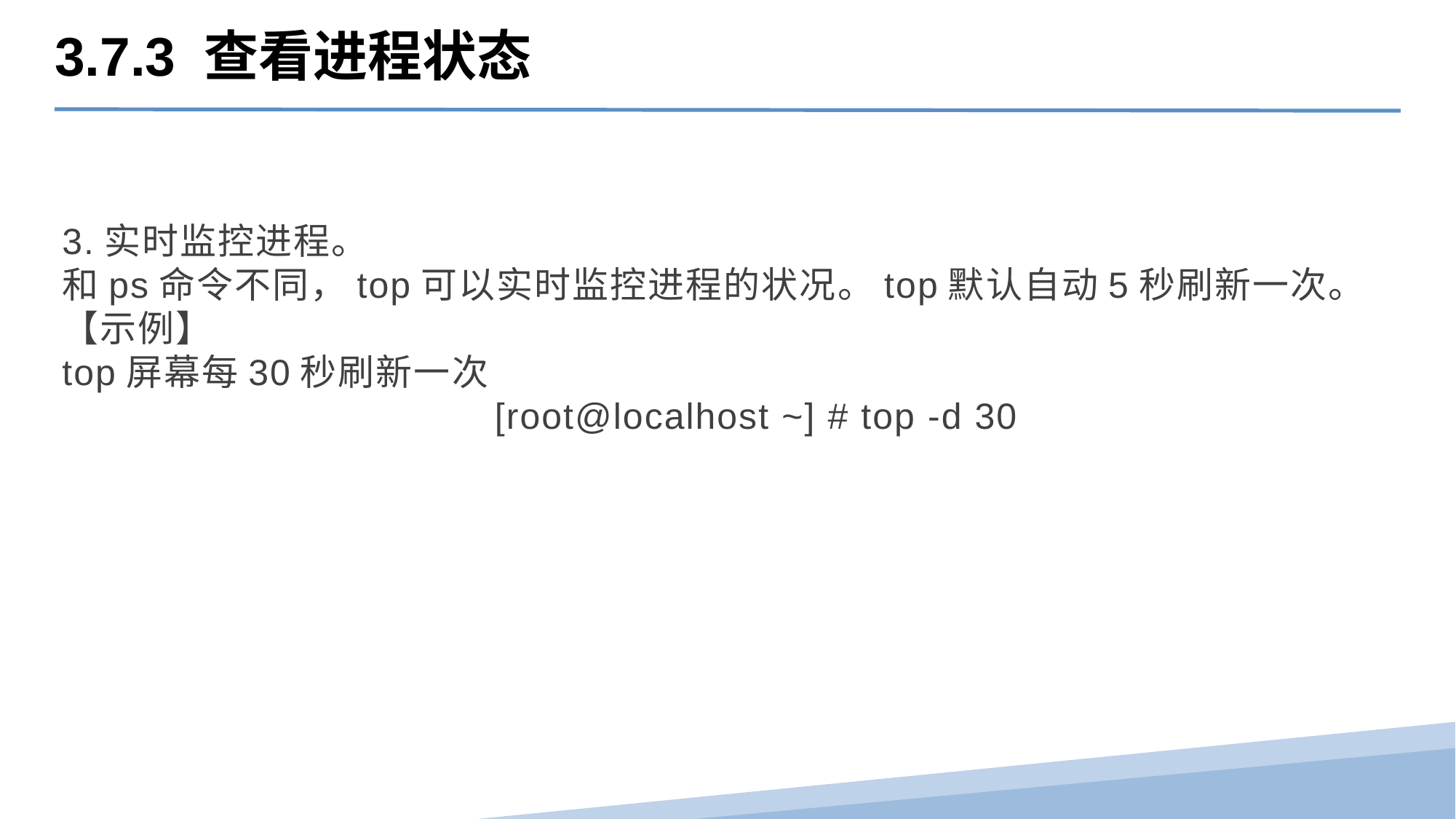

3.7.3 查看进程状态
3.实时监控进程。
和ps命令不同，top可以实时监控进程的状况。top默认自动5秒刷新一次。
【示例】
top屏幕每30秒刷新一次
                                     [root@localhost ~] # top -d 30